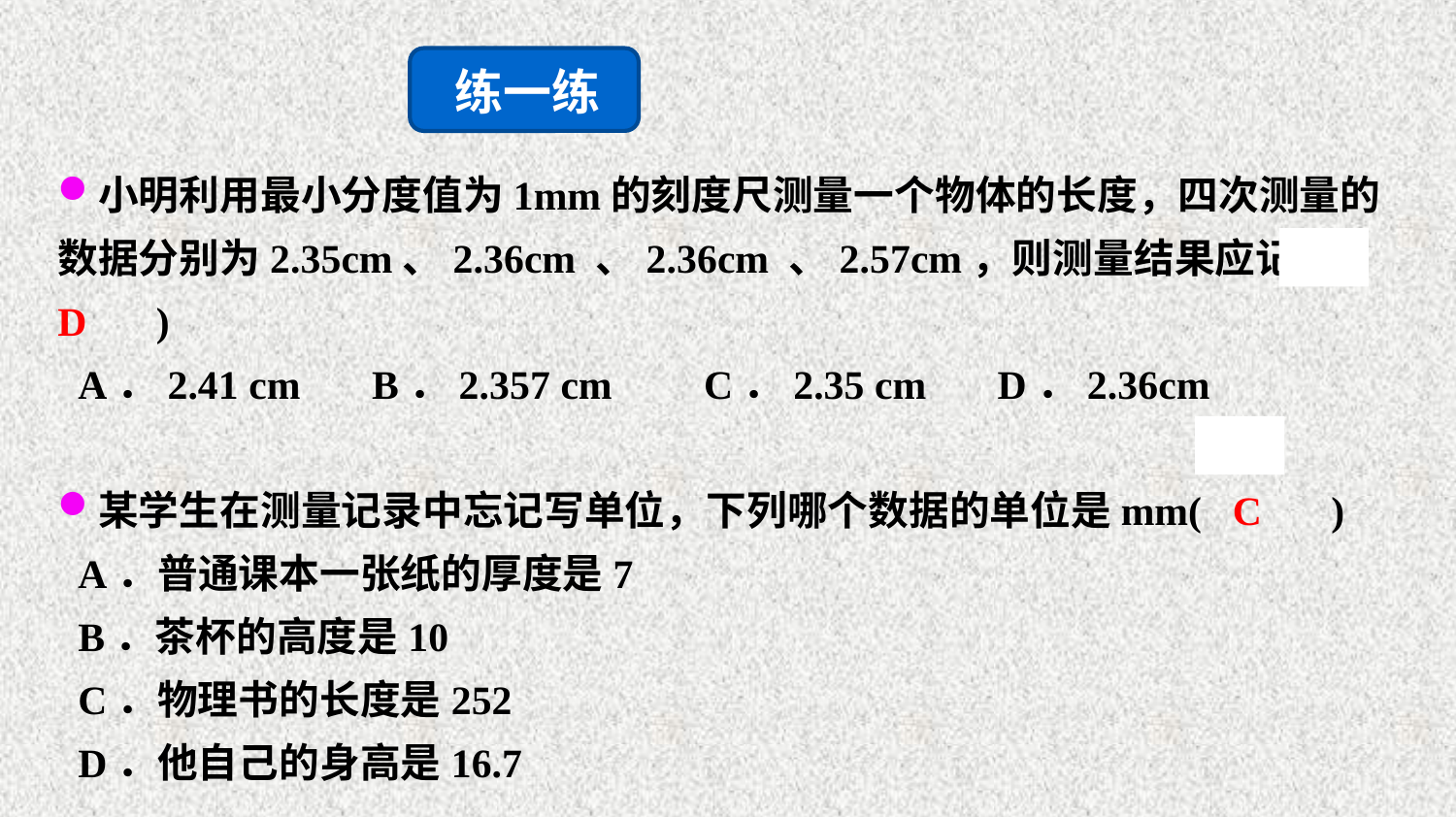

练一练
小明利用最小分度值为1mm的刻度尺测量一个物体的长度，四次测量的数据分别为2.35cm、2.36cm 、2.36cm 、2.57cm，则测量结果应记为(   D　 )
  A．2.41 cm       B．2.357 cm         C．2.35 cm       D．2.36cm

某学生在测量记录中忘记写单位，下列哪个数据的单位是mm(   C　 )
  A．普通课本一张纸的厚度是7
  B．茶杯的高度是10
  C．物理书的长度是252
  D．他自己的身高是16.7